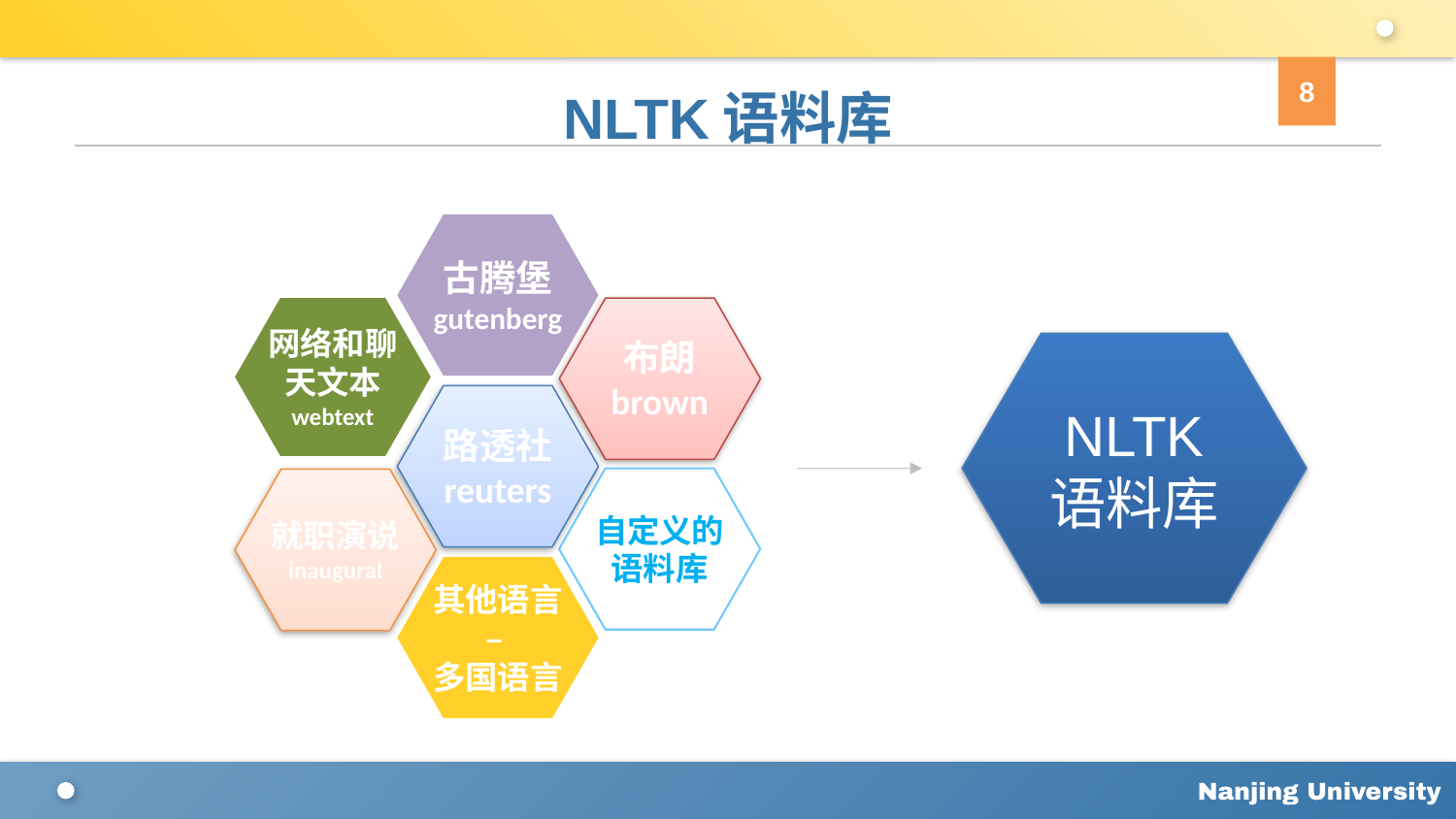

8
# NLTK语料库
古腾堡 gutenberg
网络和聊天文本
webtext
布朗
brown
NLTK
语料库
路透社
reuters
自定义的语料库
就职演说
inaugural
其他语言 –
多国语言